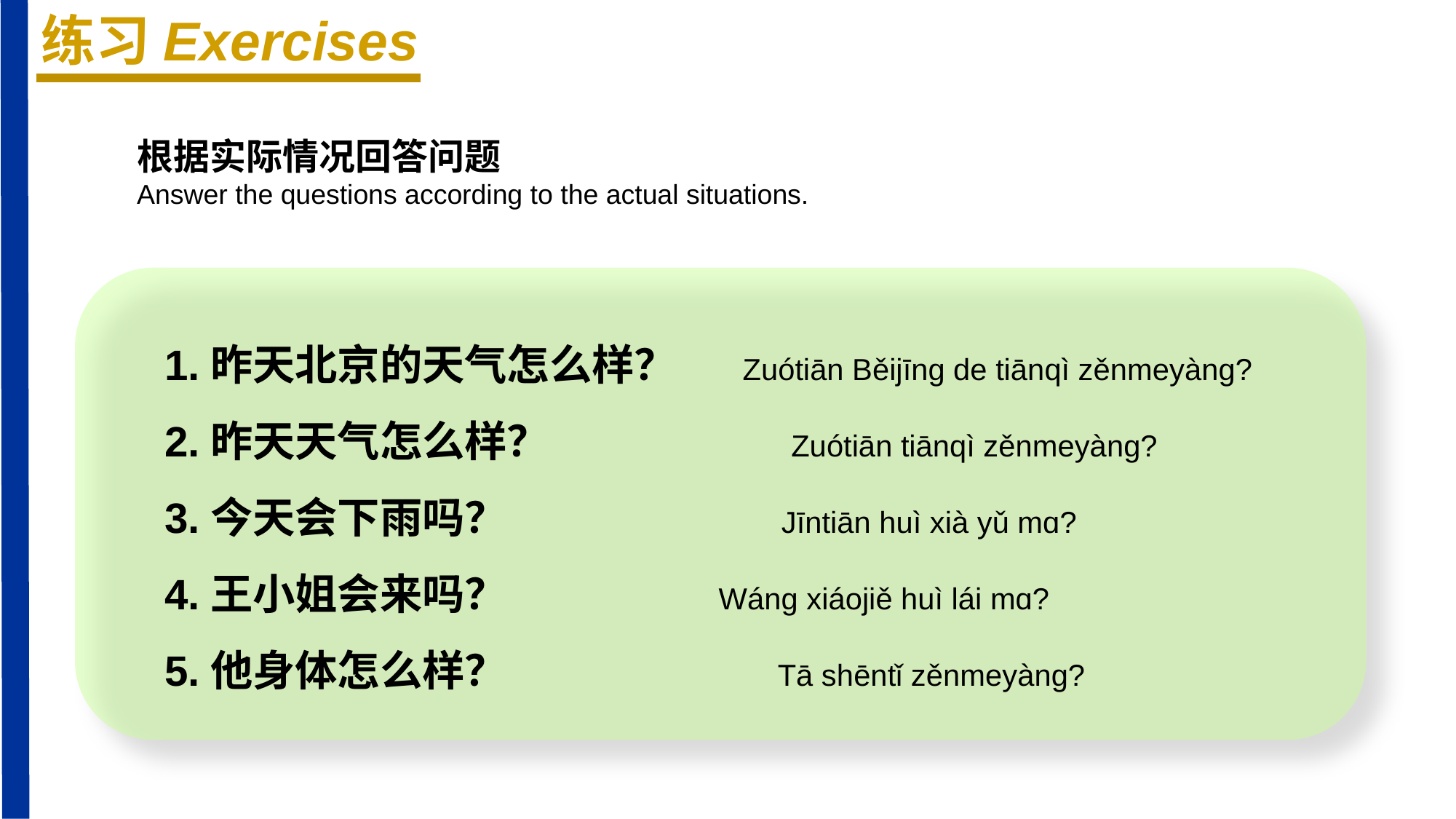

练习Exercises
根据实际情况回答问题
Answer the questions according to the actual situations.

1.昨天北京的天气怎么样？       Zuótiān Běijīnɡ de tiānqì zěnmeyànɡ?
2.昨天天气怎么样？                        Zuótiān tiānqì zěnmeyànɡ?
3.今天会下雨吗？                            Jīntiān huì xià yǔ mɑ?
4.王小姐会来吗？                     Wánɡ xiáojiě huì lái mɑ?
5.他身体怎么样？                           Tā shēntǐ zěnmeyànɡ?